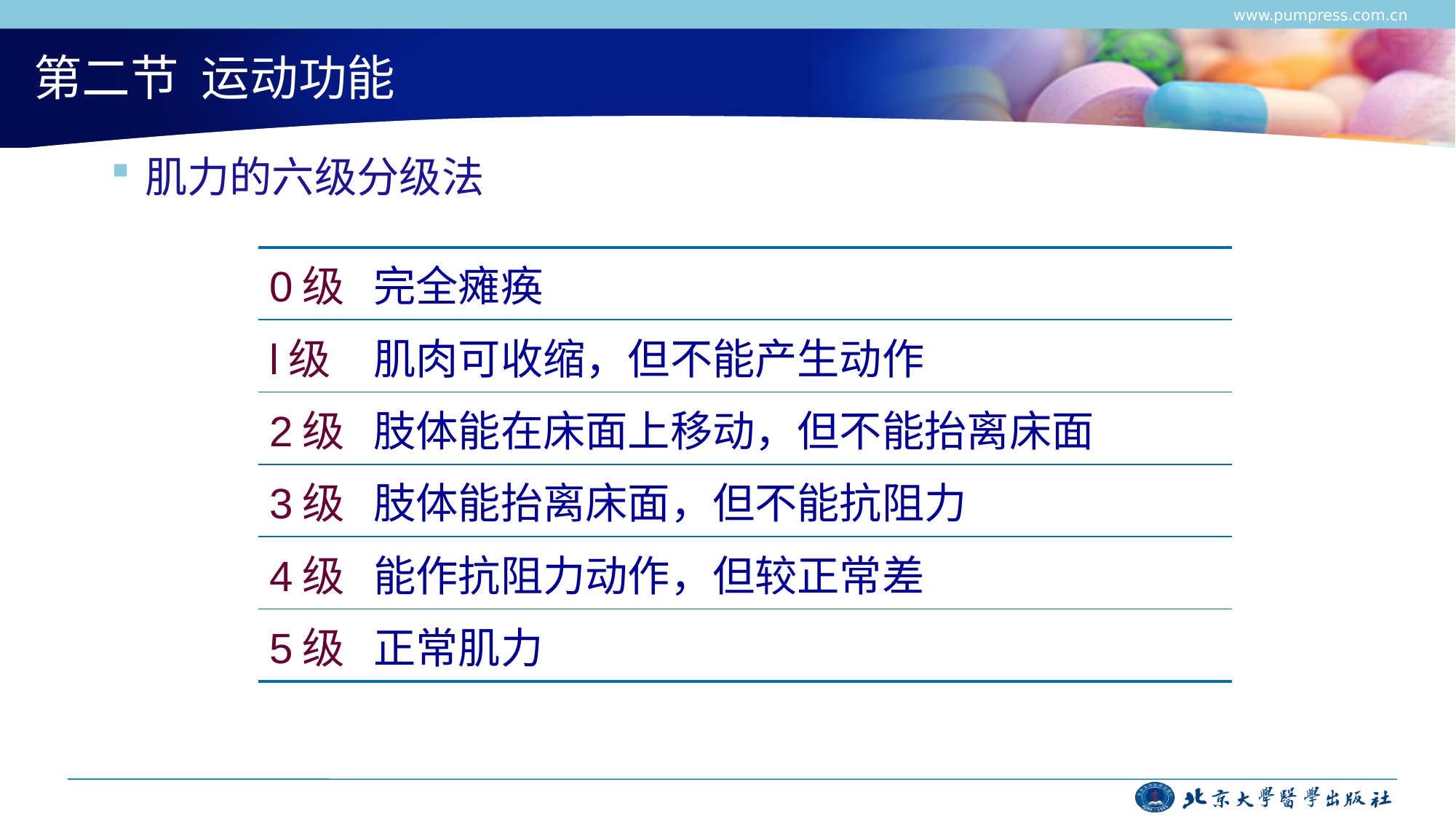

www.pumpress.com.cn
# 第二节  运动功能
肌力的六级分级法

| 0级 | 完全瘫痪 |
| --- | --- |
| l级 | 肌肉可收缩，但不能产生动作 |
| 2级 | 肢体能在床面上移动，但不能抬离床面 |
| 3级 | 肢体能抬离床面，但不能抗阻力 |
| 4级 | 能作抗阻力动作，但较正常差 |
| 5级 | 正常肌力 |